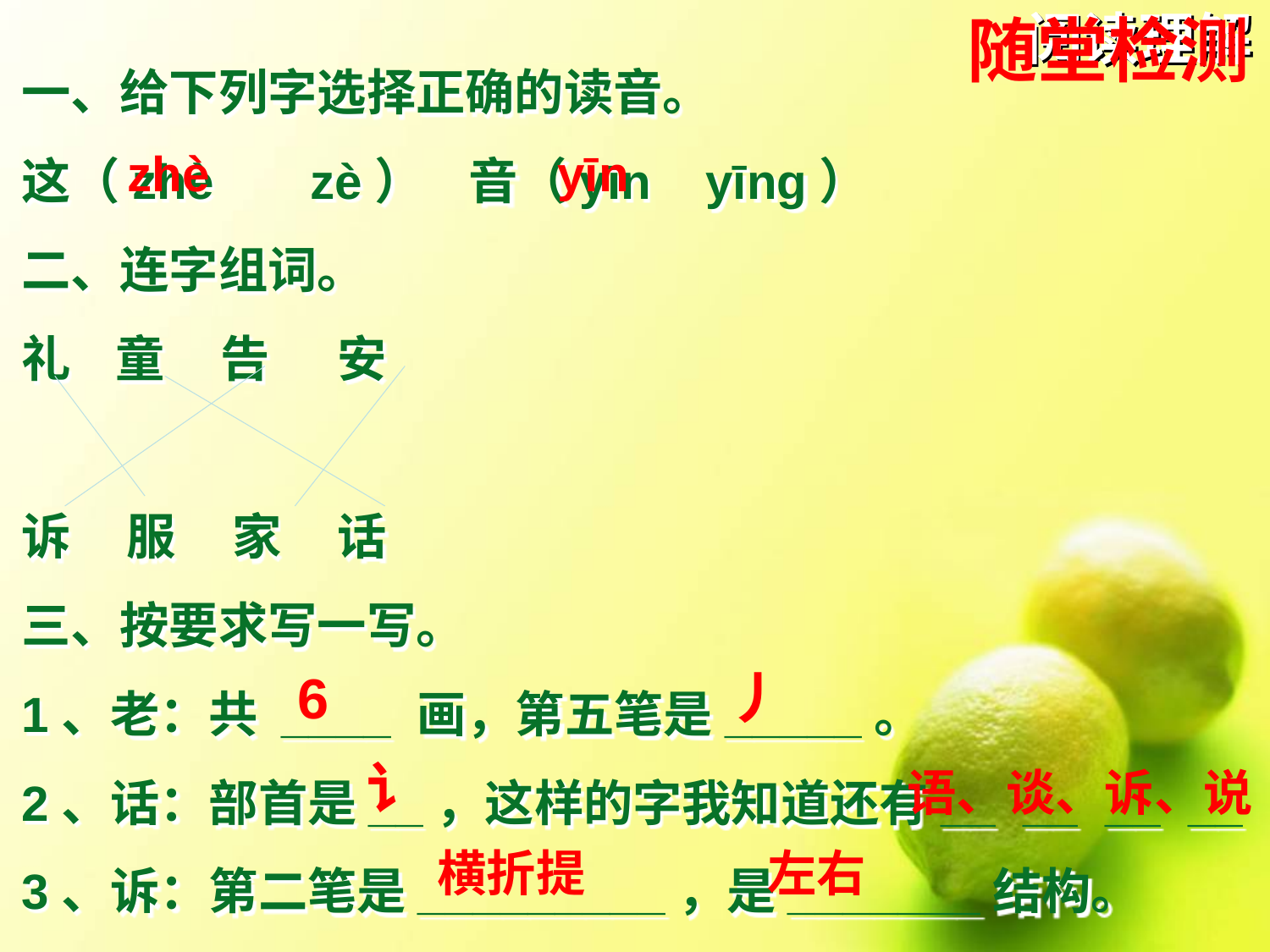

随堂检测
# 阅读理解
一、给下列字选择正确的读音。
这（zhè       zè）    音（yīn    yīng）
二、连字组词。
礼    童     告      安

诉     服     家     话
三、按要求写一写。
1、老：共 ____ 画，第五笔是_____。
2、话：部首是__，这样的字我知道还有__  __  __  __
3、诉：第二笔是_________，是_______结构。
zhè
yīn
6
丿
讠
语、谈、诉、说
横折提
左右